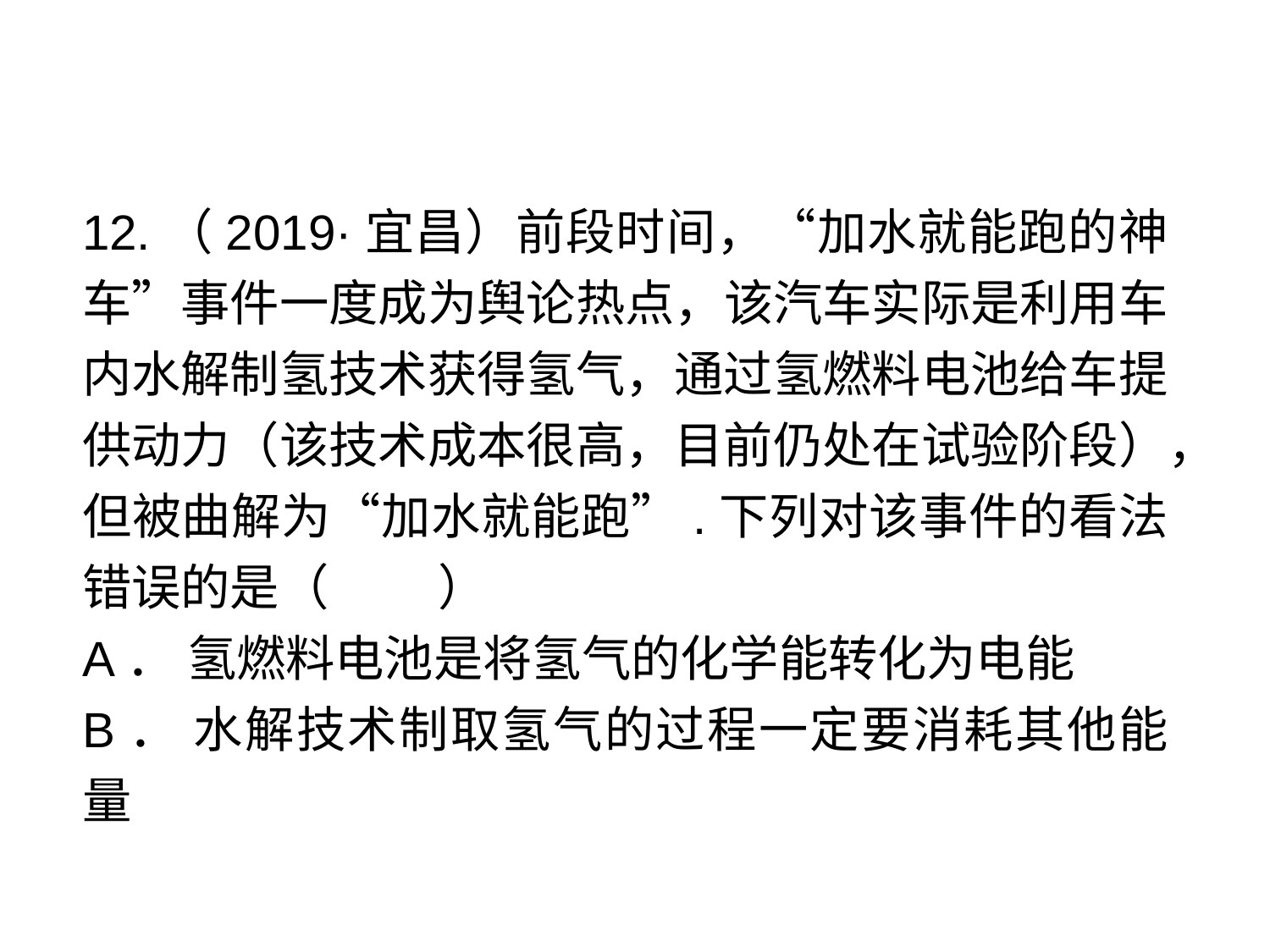

12.（2019·宜昌）前段时间，“加水就能跑的神车”事件一度成为舆论热点，该汽车实际是利用车内水解制氢技术获得氢气，通过氢燃料电池给车提供动力（该技术成本很高，目前仍处在试验阶段），但被曲解为“加水就能跑”.下列对该事件的看法错误的是（　 　）
A． 氢燃料电池是将氢气的化学能转化为电能
B． 水解技术制取氢气的过程一定要消耗其他能量